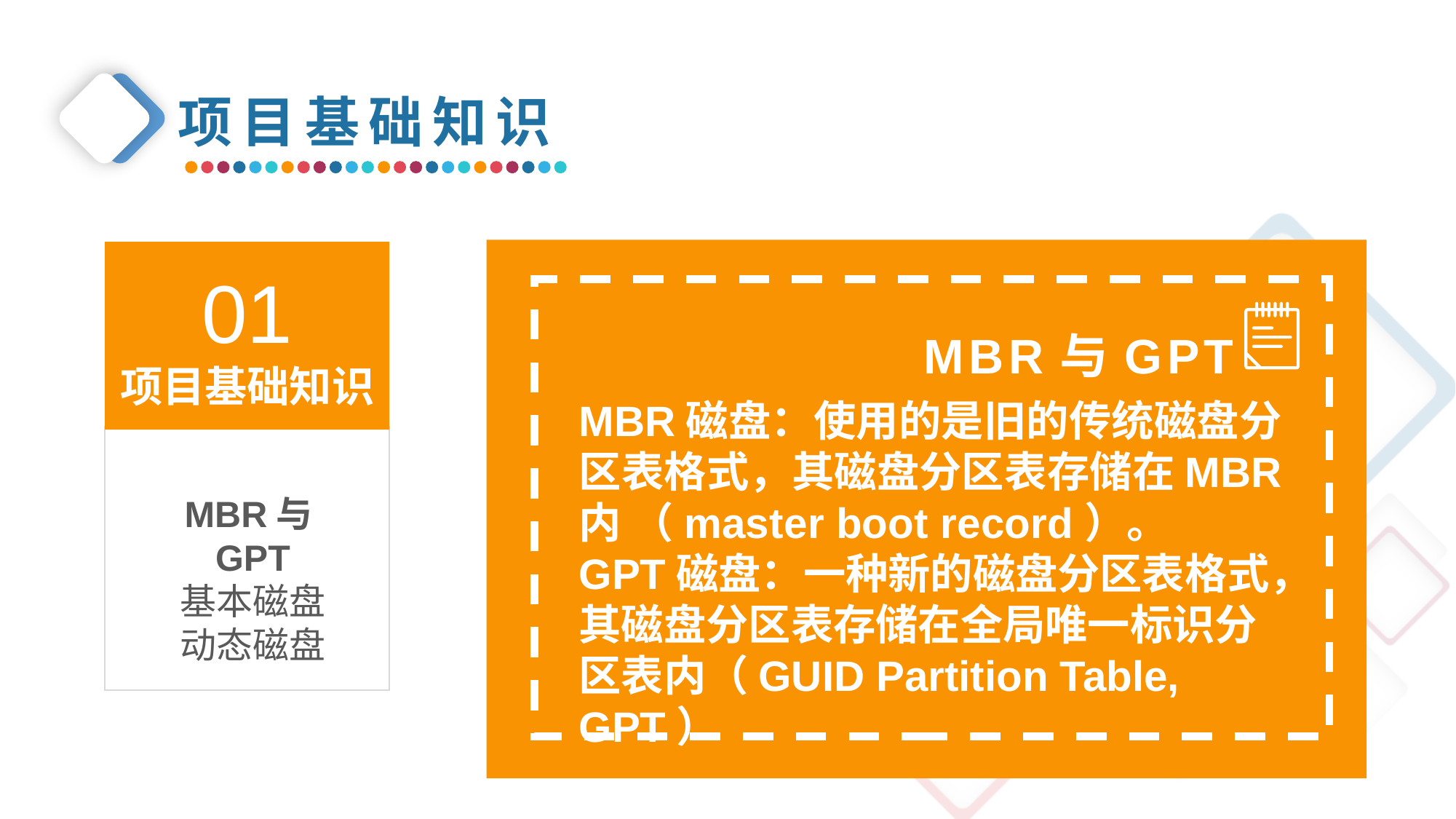

项目基础知识

01
项目基础知识

MBR与GPT

MBR磁盘：使用的是旧的传统磁盘分区表格式，其磁盘分区表存储在MBR内 （master boot record）。
GPT磁盘：一种新的磁盘分区表格式，其磁盘分区表存储在全局唯一标识分区表内（GUID Partition Table, GPT）

MBR与GPT
基本磁盘
动态磁盘